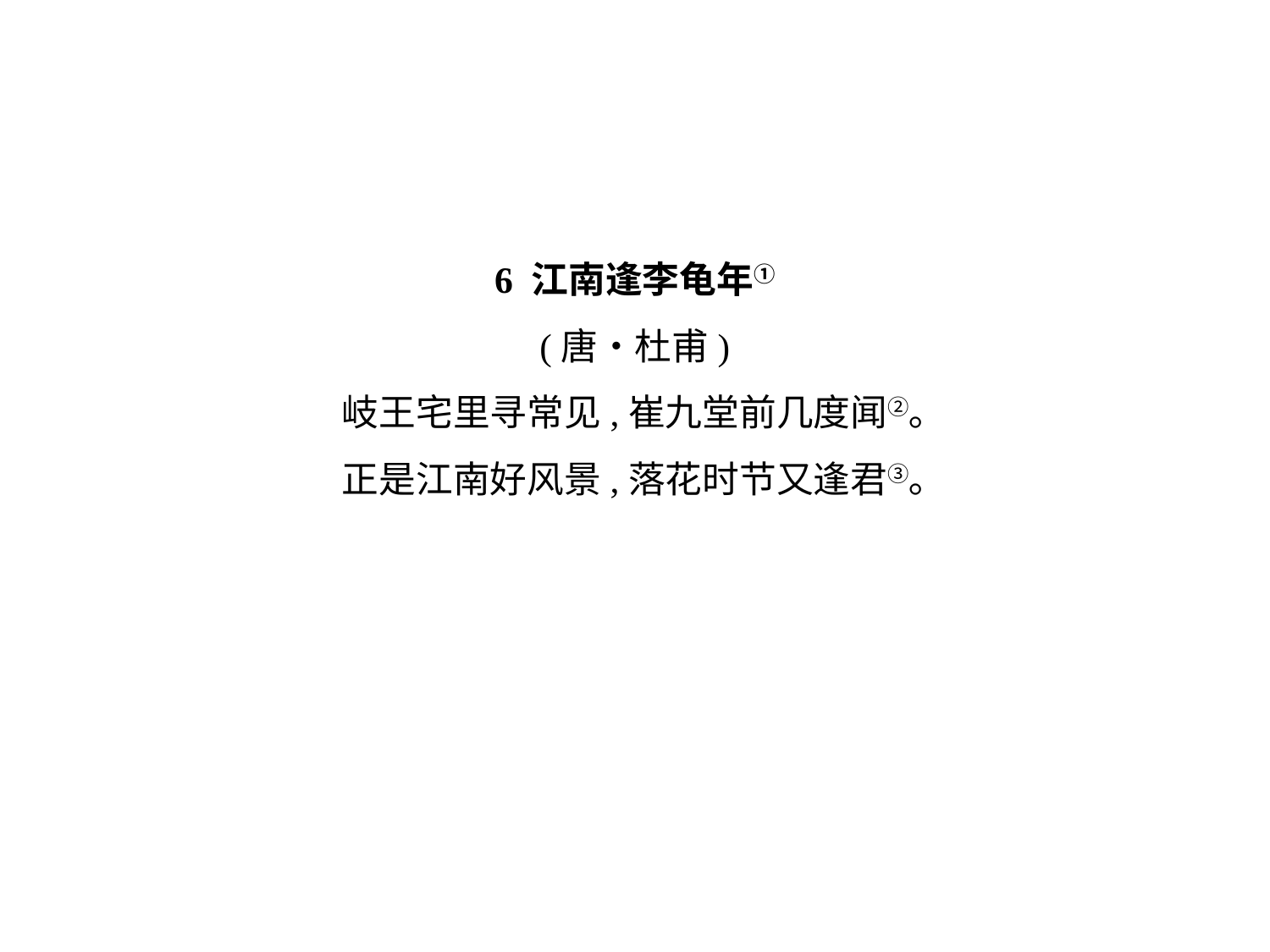

6 江南逢李龟年①
(唐•杜甫)
岐王宅里寻常见,崔九堂前几度闻②｡
正是江南好风景,落花时节又逢君③｡